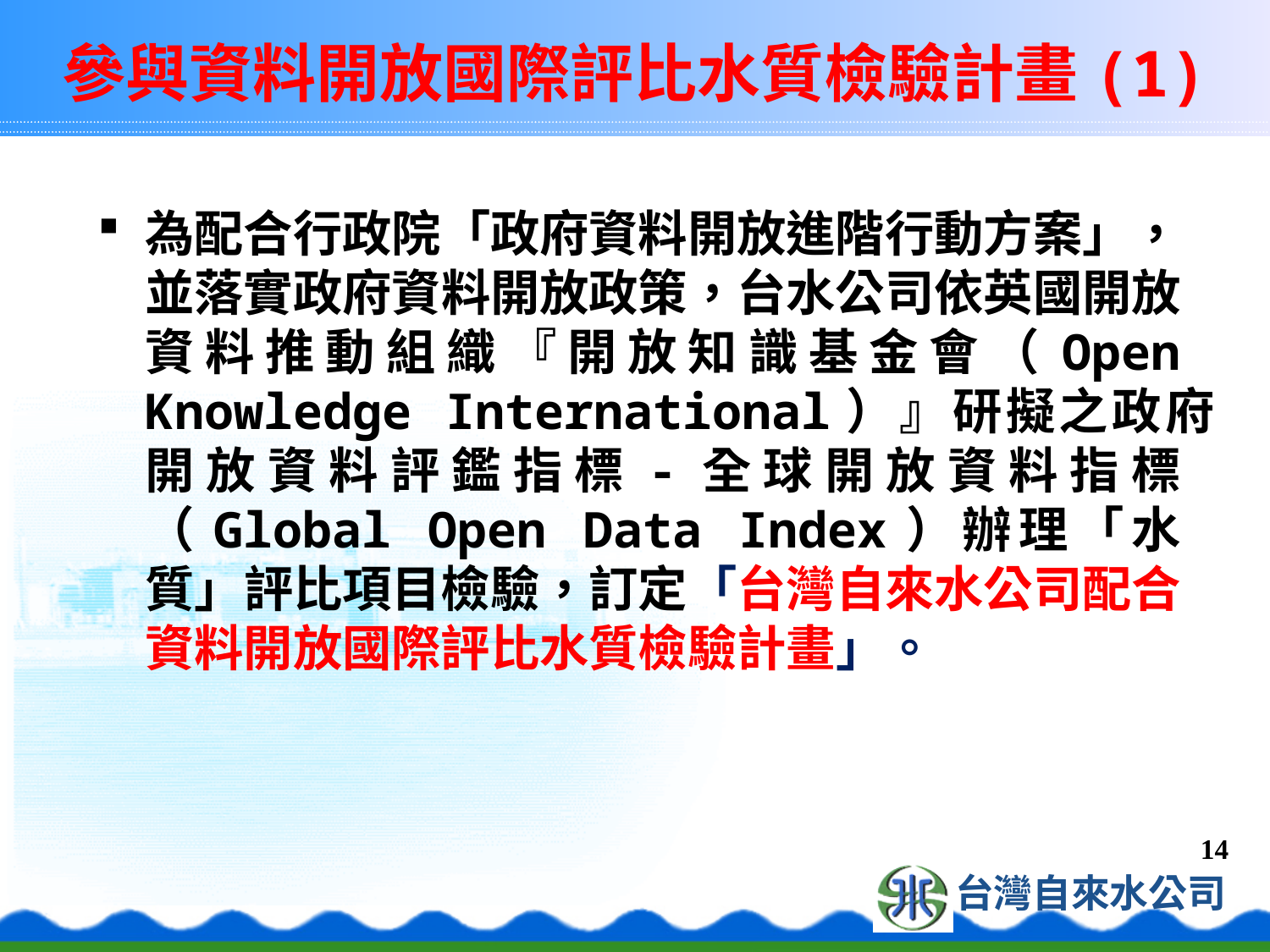

# 參與資料開放國際評比水質檢驗計畫(1)
為配合行政院「政府資料開放進階行動方案」，並落實政府資料開放政策，台水公司依英國開放資料推動組織『開放知識基金會（Open Knowledge International）』研擬之政府開放資料評鑑指標-全球開放資料指標（Global Open Data Index）辦理「水質」評比項目檢驗，訂定「台灣自來水公司配合資料開放國際評比水質檢驗計畫」。
14